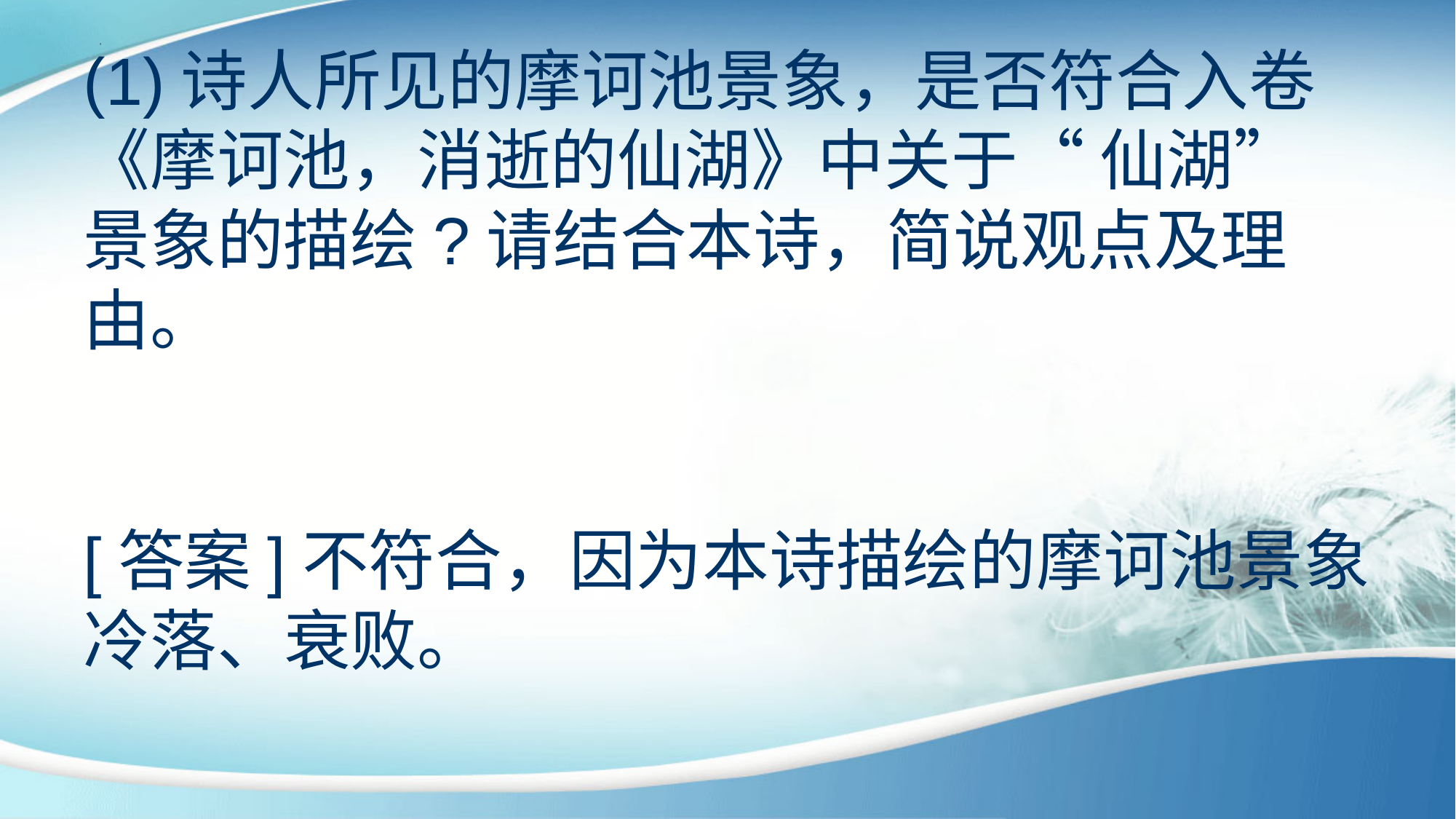

(1)诗人所见的摩诃池景象，是否符合入卷《摩诃池，消逝的仙湖》中关于“ 仙湖” 景象的描绘?请结合本诗，简说观点及理由。
[答案]不符合，因为本诗描绘的摩诃池景象冷落、衰败。